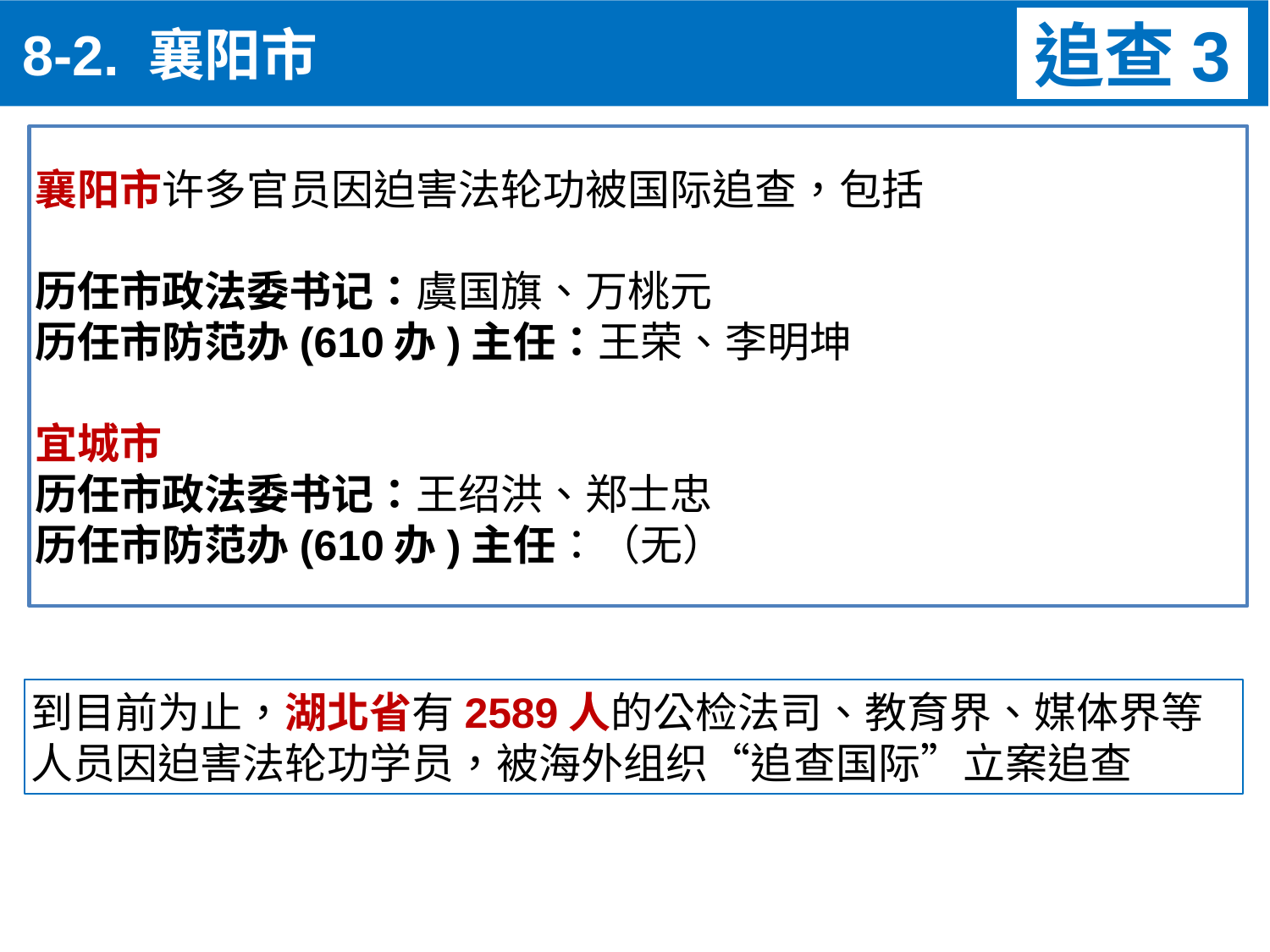

追查3

 8-2. 襄阳市

襄阳市许多官员因迫害法轮功被国际追查，包括

历任市政法委书记：虞国旗、万桃元
历任市防范办(610办)主任：王荣、李明坤

宜城市
历任市政法委书记：王绍洪、郑士忠
历任市防范办(610办)主任：（无）
到目前为止，湖北省有2589人的公检法司、教育界、媒体界等
人员因迫害法轮功学员，被海外组织“追查国际”立案追查